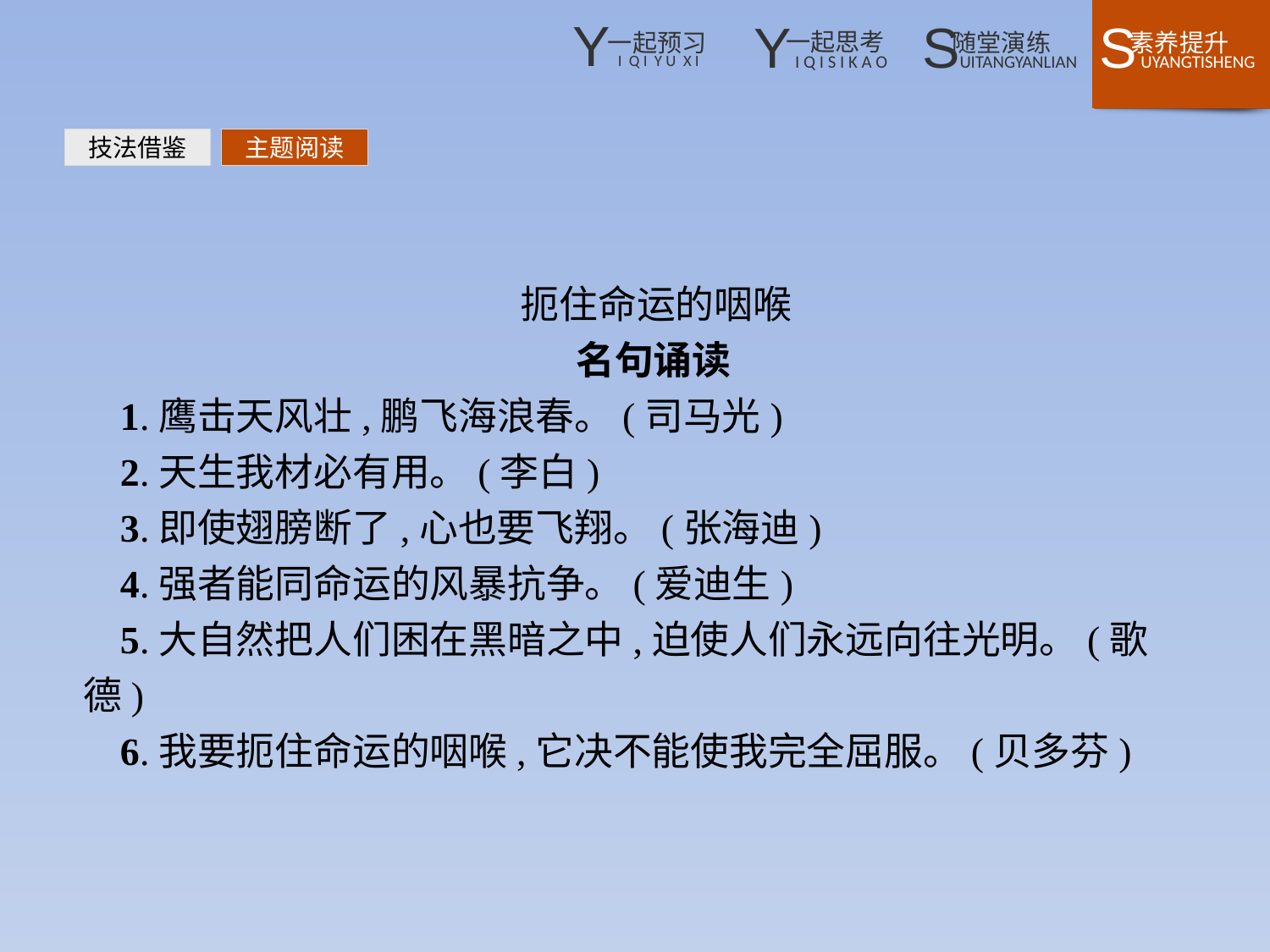

技法借鉴
主题阅读
扼住命运的咽喉
名句诵读
1.鹰击天风壮,鹏飞海浪春。(司马光)
2.天生我材必有用。(李白)
3.即使翅膀断了,心也要飞翔。(张海迪)
4.强者能同命运的风暴抗争。(爱迪生)
5.大自然把人们困在黑暗之中,迫使人们永远向往光明。(歌德)
6.我要扼住命运的咽喉,它决不能使我完全屈服。(贝多芬)